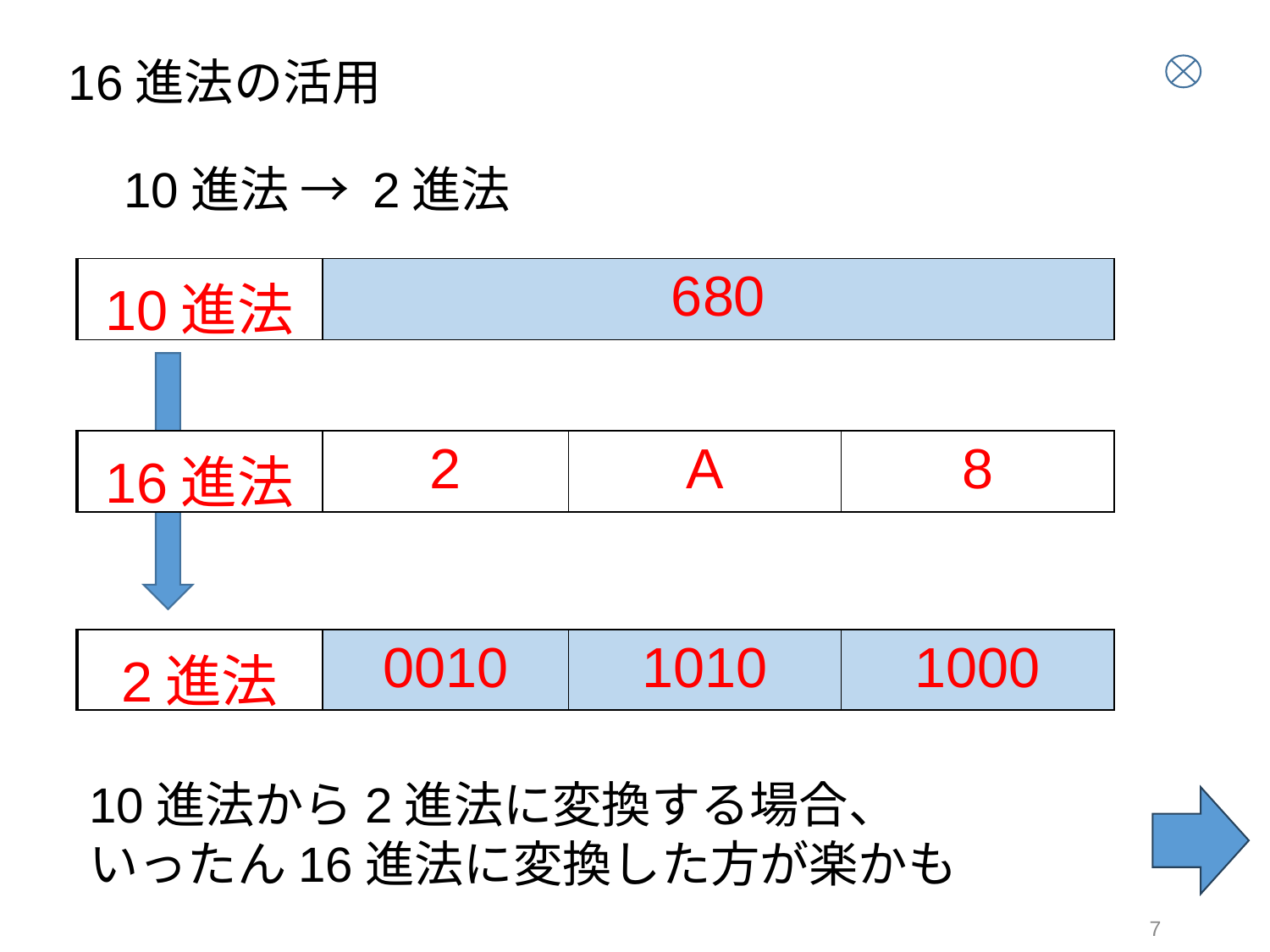

16進法の活用

10進法 → 2進法
| 10進法 | 680 |
| --- | --- |

|  | 手間がかかる |
| --- | --- |
| 16進法 | 2 | A | 8 |
| --- | --- | --- | --- |

| 2進法 | 0010 | 1010 | 1000 |
| --- | --- | --- | --- |
10進法から2進法に変換する場合、
いったん16進法に変換した方が楽かも

7